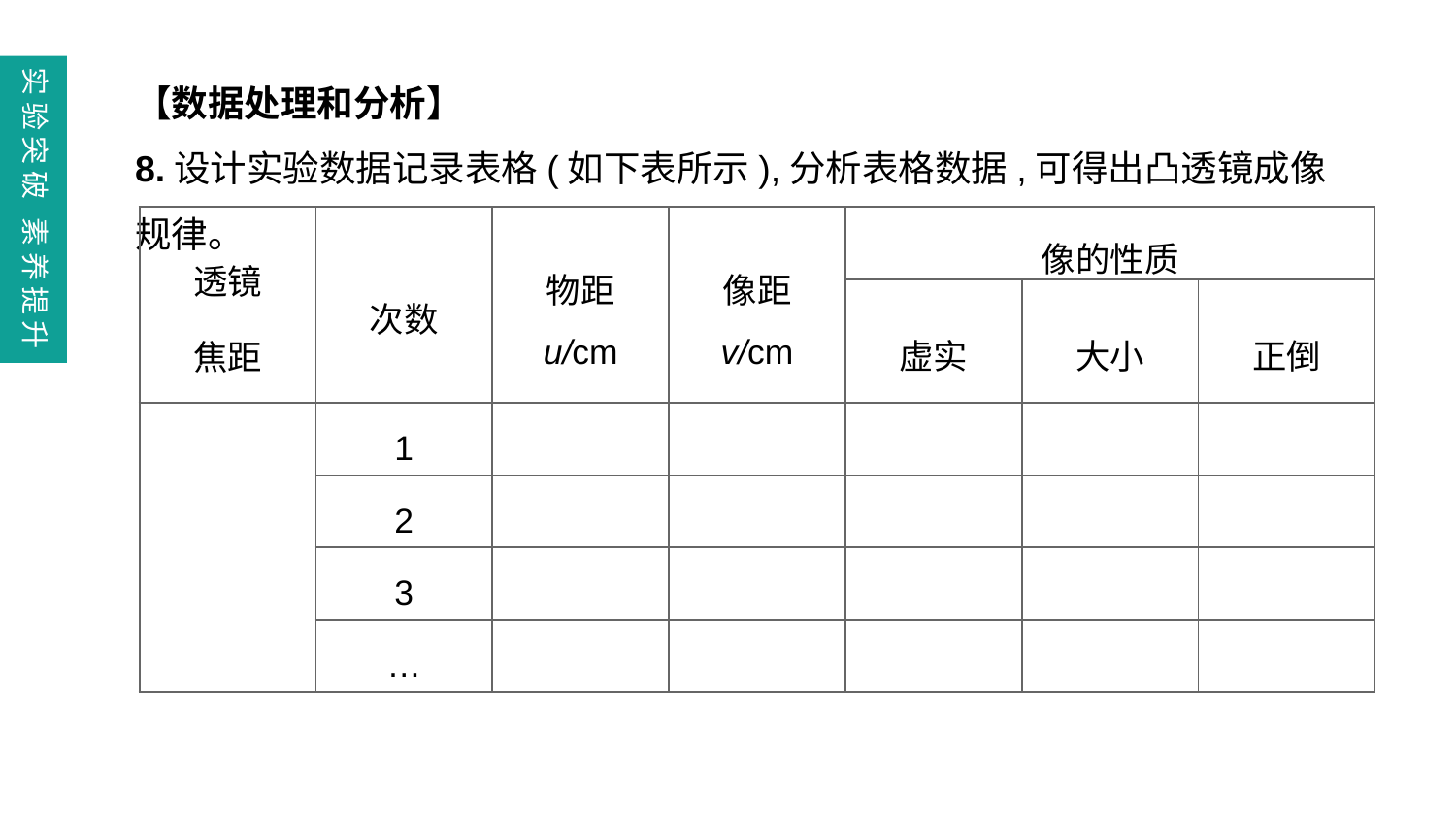

【数据处理和分析】
8.设计实验数据记录表格(如下表所示),分析表格数据,可得出凸透镜成像规律。

实验突破 素养提升
| 透镜 焦距 | 次数 | 物距 u/cm | 像距 v/cm | 像的性质 |  |  |
| --- | --- | --- | --- | --- | --- | --- |
|  |  |  |  | 虚实 | 大小 | 正倒 |
|  | 1 |  |  |  |  |  |
|  | 2 |  |  |  |  |  |
|  | 3 |  |  |  |  |  |
|  | … |  |  |  |  |  |